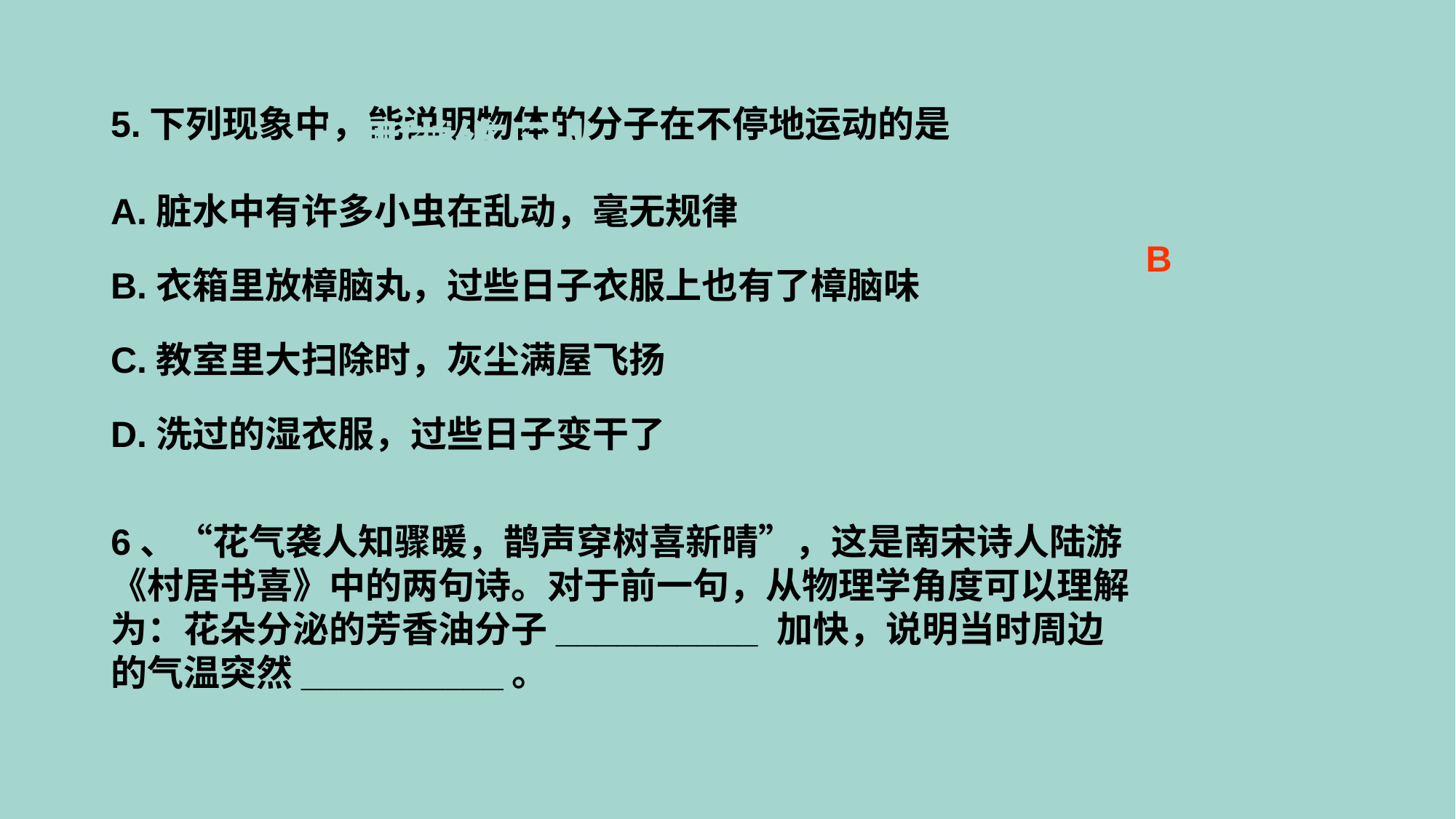

5.下列现象中，能说明物体的分子在不停地运动的是
A.脏水中有许多小虫在乱动，毫无规律
B.衣箱里放樟脑丸，过些日子衣服上也有了樟脑味
C.教室里大扫除时，灰尘满屋飞扬
D.洗过的湿衣服，过些日子变干了
【课堂练习】
B
6、“花气袭人知骤暖，鹊声穿树喜新晴”，这是南宋诗人陆游《村居书喜》中的两句诗。对于前一句，从物理学角度可以理解为：花朵分泌的芳香油分子__________ 加快，说明当时周边的气温突然__________。